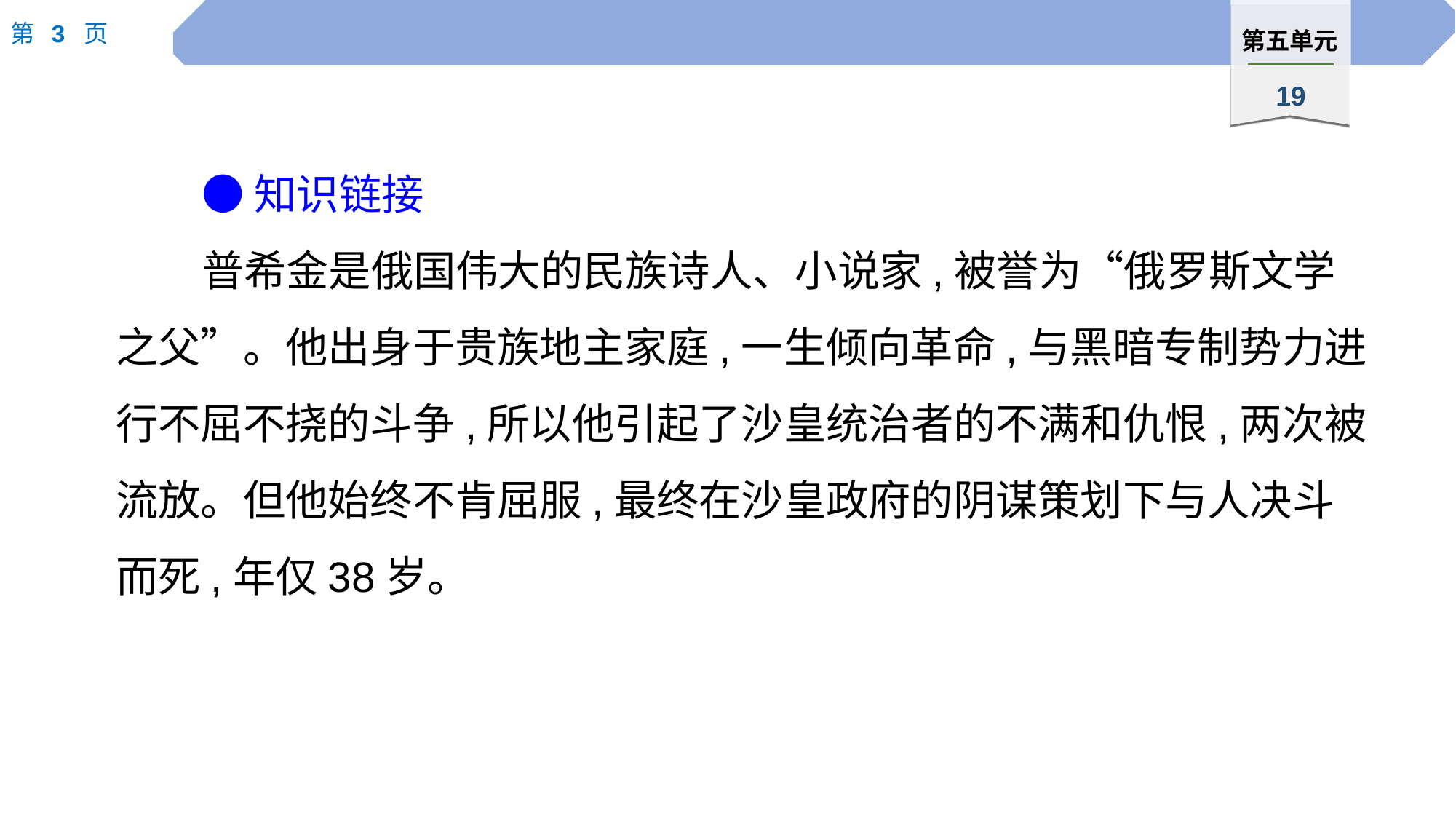

●知识链接
普希金是俄国伟大的民族诗人、小说家,被誉为“俄罗斯文学之父”。他出身于贵族地主家庭,一生倾向革命,与黑暗专制势力进行不屈不挠的斗争,所以他引起了沙皇统治者的不满和仇恨,两次被流放。但他始终不肯屈服,最终在沙皇政府的阴谋策划下与人决斗而死,年仅38岁。